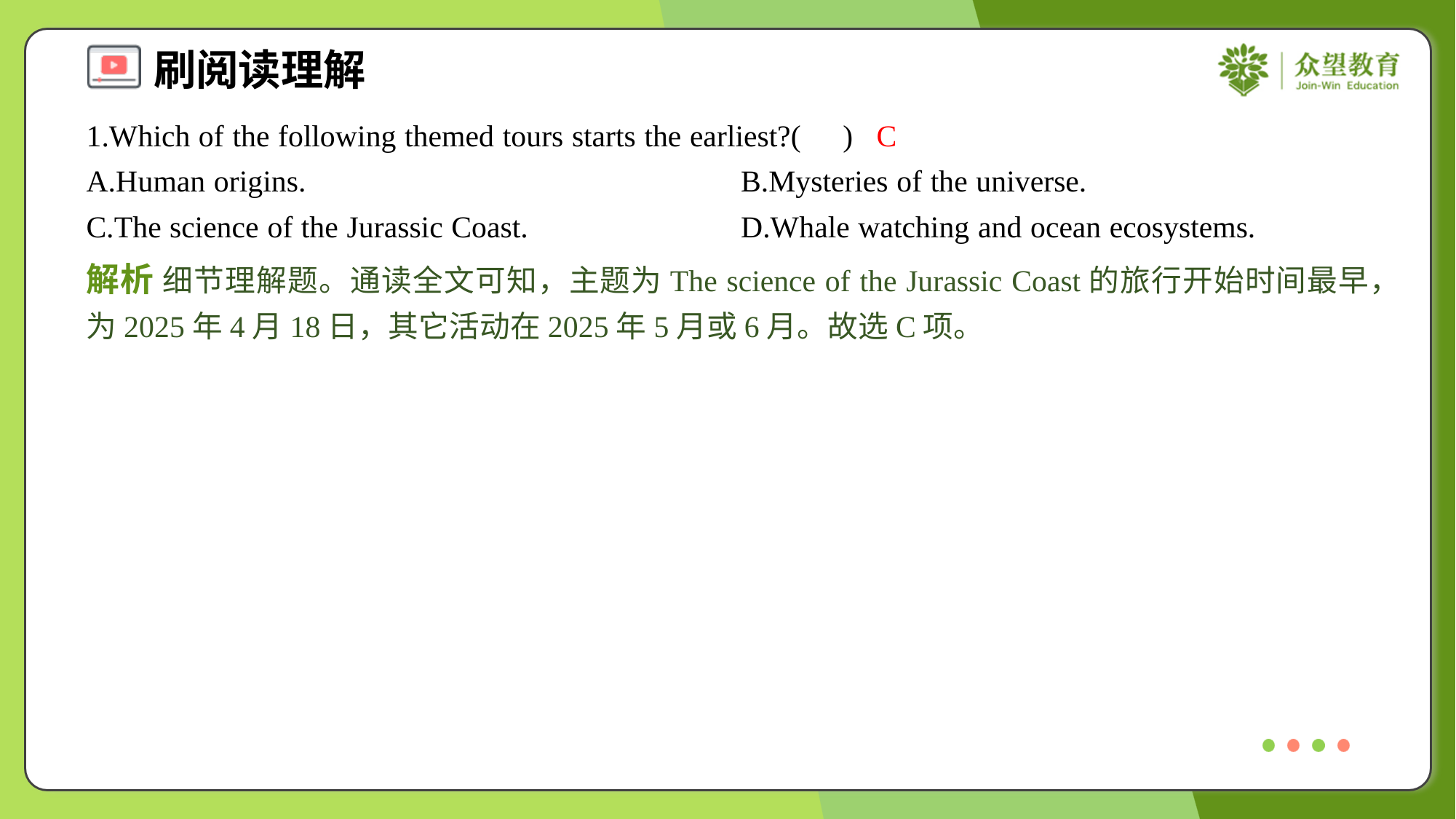

1.Which of the following themed tours starts the earliest?(     )
C
A.Human origins.	B.Mysteries of the universe.
C.The science of the Jurassic Coast.	D.Whale watching and ocean ecosystems.
解析 细节理解题。通读全文可知，主题为The science of the Jurassic Coast的旅行开始时间最早，为2025年4月18日，其它活动在2025年5月或6月。故选C项。